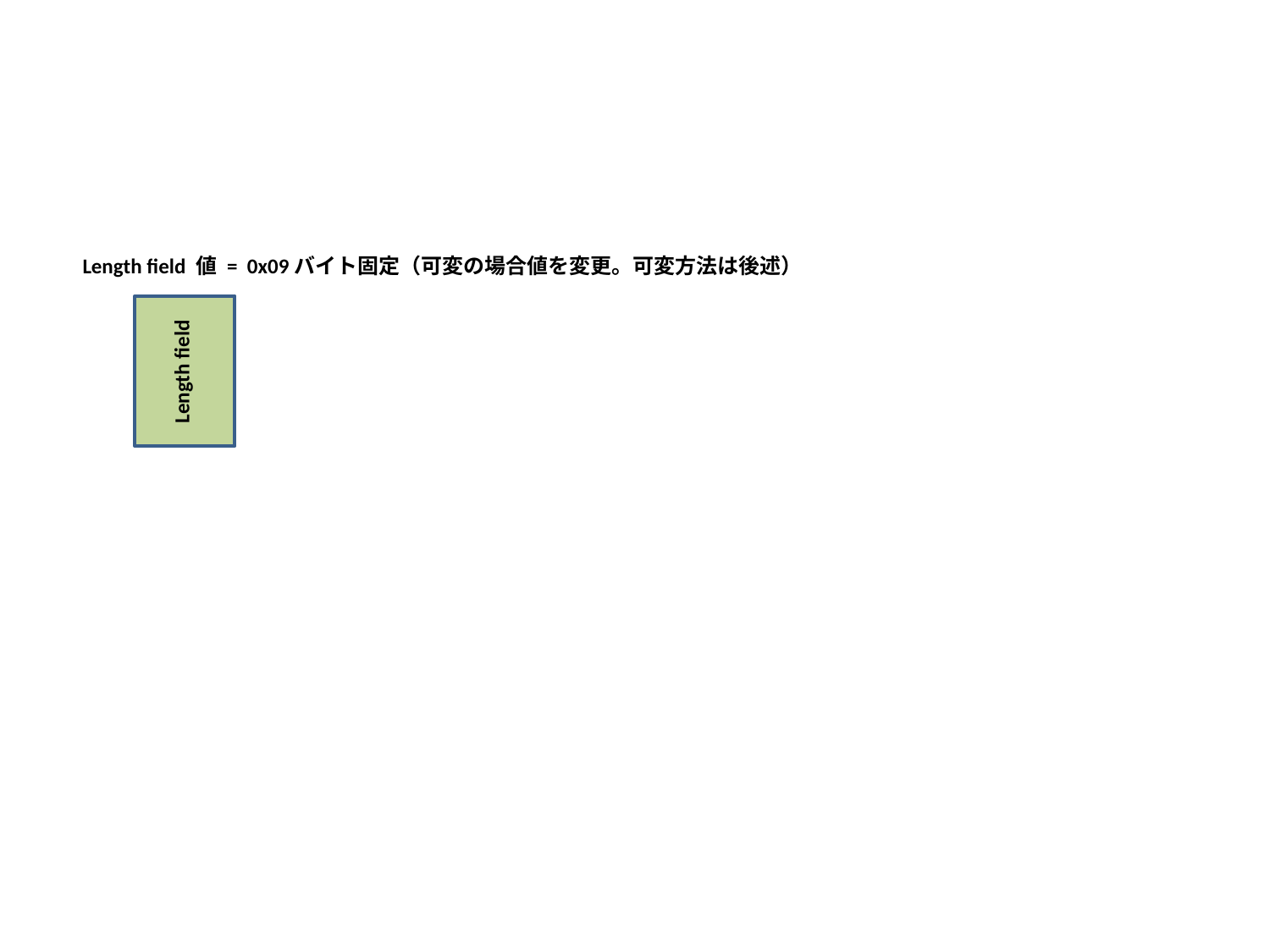

#
Length field 値 =  0x09バイト固定（可変の場合値を変更。可変方法は後述）

Length field